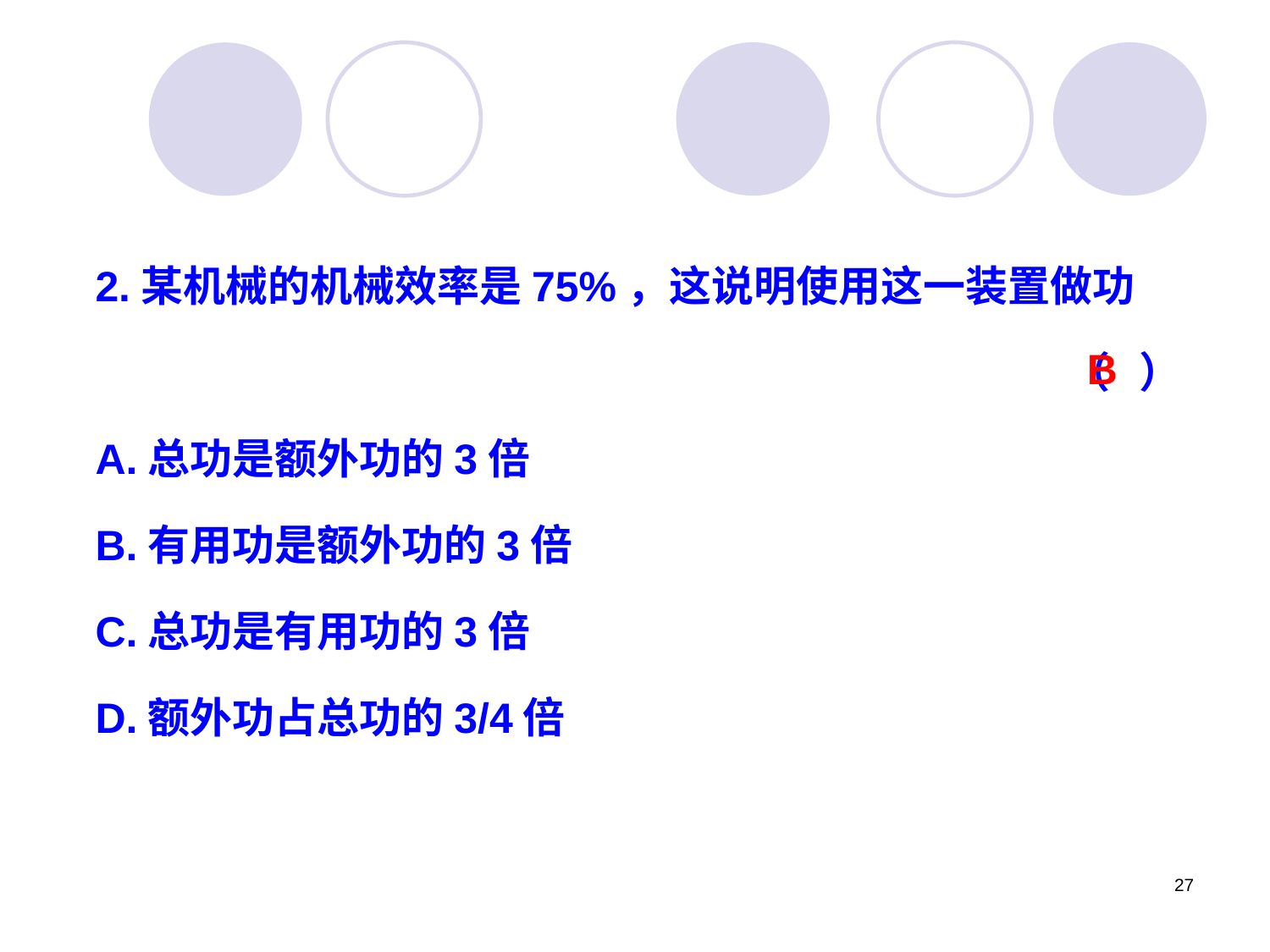

2.某机械的机械效率是75%，这说明使用这一装置做功
（   ）
A.总功是额外功的3倍
B.有用功是额外功的3倍
C.总功是有用功的3倍
D.额外功占总功的3/4倍
B
27